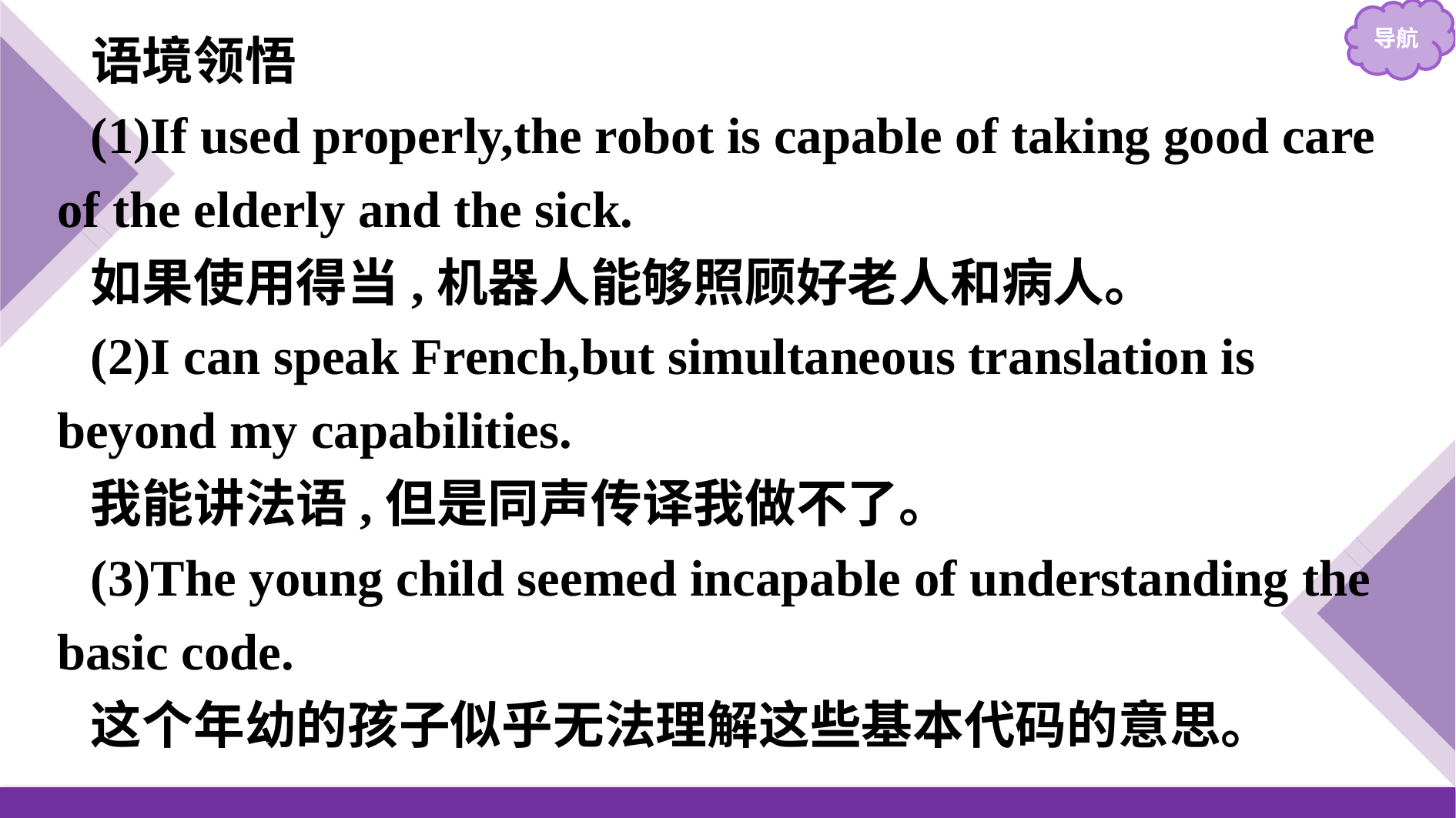

语境领悟
(1)If used properly,the robot is capable of taking good care of the elderly and the sick.
如果使用得当,机器人能够照顾好老人和病人。
(2)I can speak French,but simultaneous translation is beyond my capabilities.
我能讲法语,但是同声传译我做不了。
(3)The young child seemed incapable of understanding the basic code.
这个年幼的孩子似乎无法理解这些基本代码的意思。